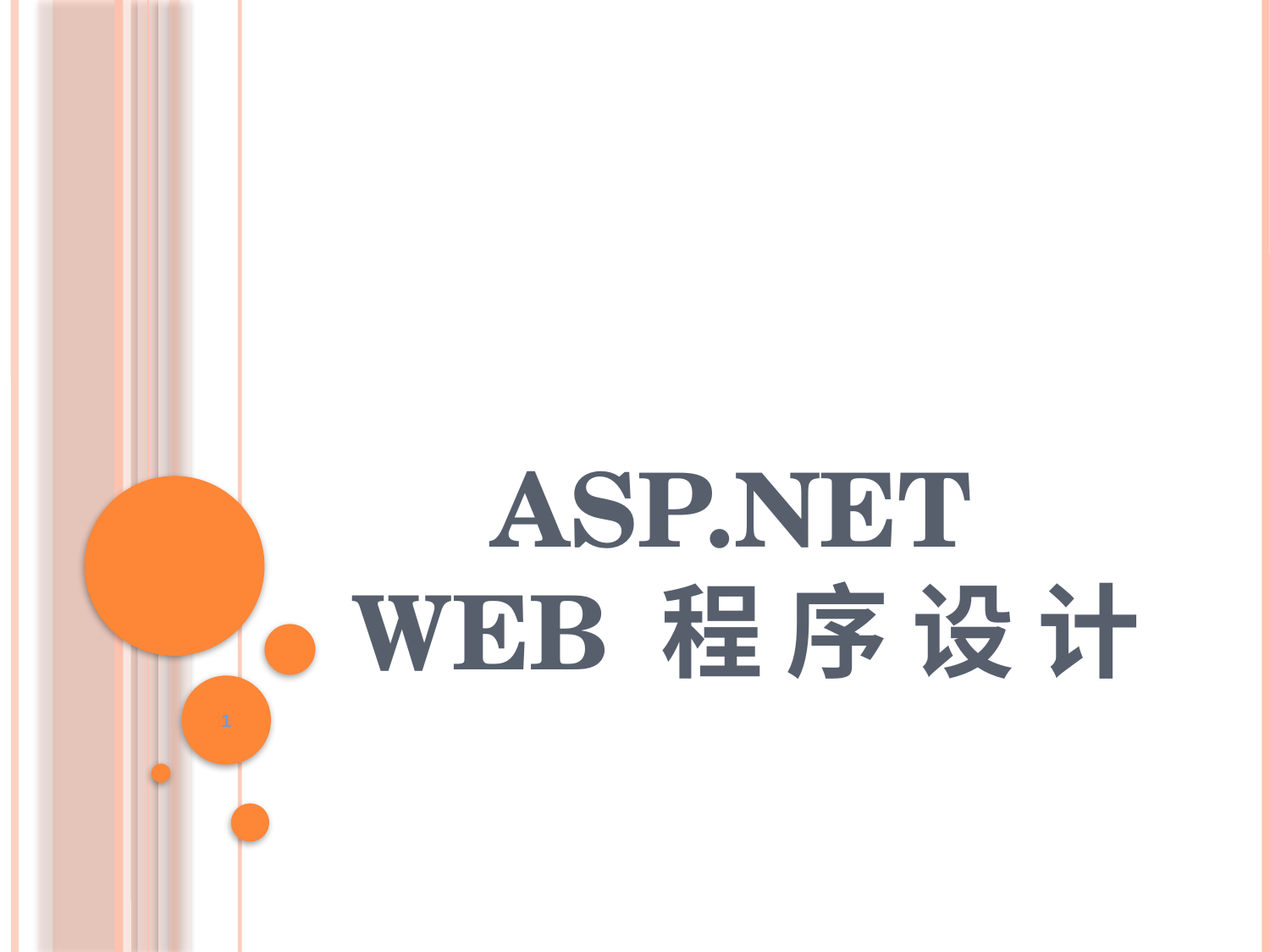

# ASP.NET Web 程 序 设 计
1